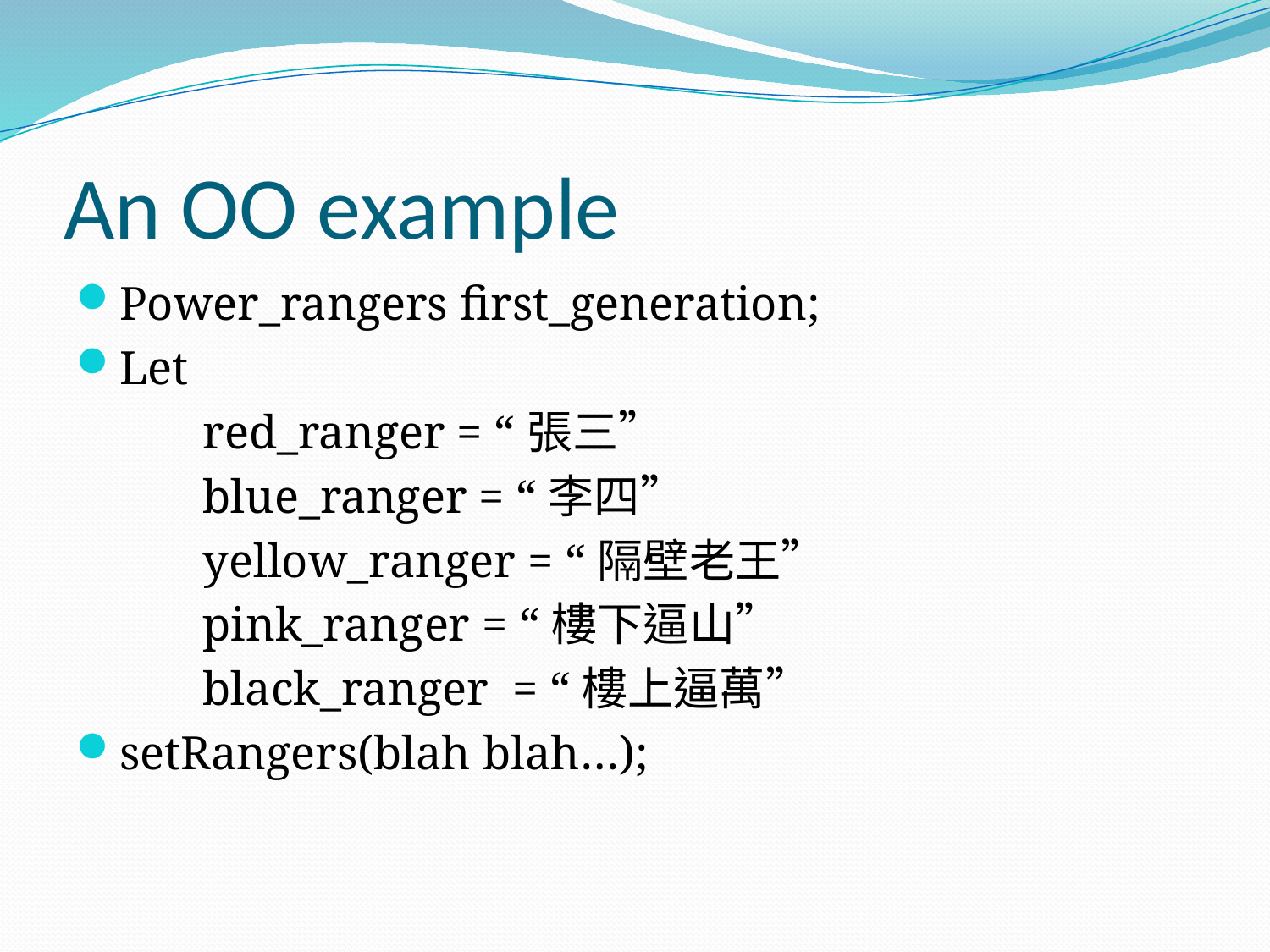

# An OO example
Power_rangers first_generation;
Let
	red_ranger = “張三”
	blue_ranger = “李四”
	yellow_ranger = “隔壁老王”
	pink_ranger = “樓下逼山”
	black_ranger  = “樓上逼萬”
setRangers(blah blah…);